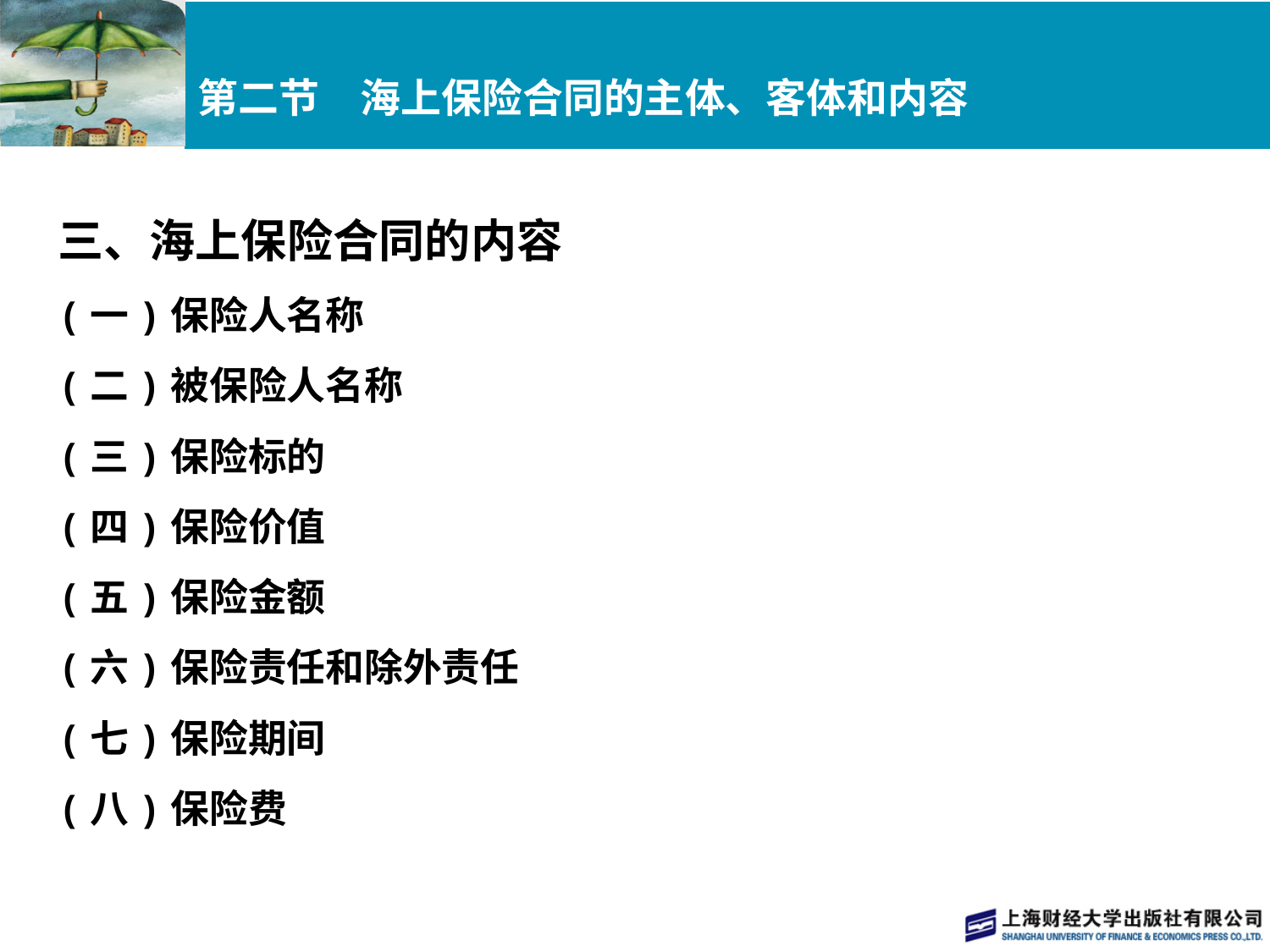

# 第二节　海上保险合同的主体、客体和内容
三、海上保险合同的内容
(一)保险人名称
(二)被保险人名称
(三)保险标的
(四)保险价值
(五)保险金额
(六)保险责任和除外责任
(七)保险期间
(八)保险费